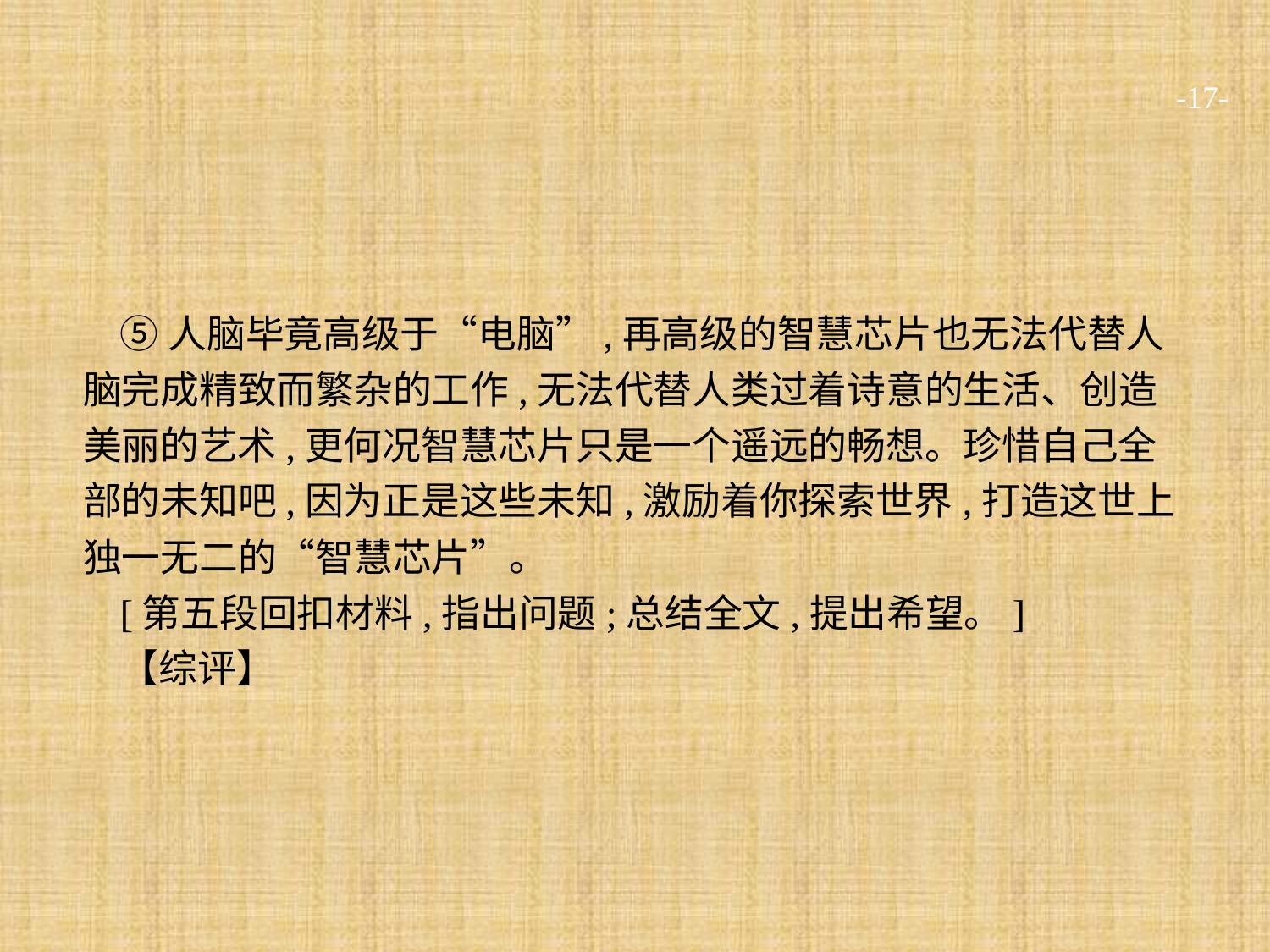

-17-
⑤人脑毕竟高级于“电脑”,再高级的智慧芯片也无法代替人脑完成精致而繁杂的工作,无法代替人类过着诗意的生活、创造美丽的艺术,更何况智慧芯片只是一个遥远的畅想。珍惜自己全部的未知吧,因为正是这些未知,激励着你探索世界,打造这世上独一无二的“智慧芯片”。
[第五段回扣材料,指出问题;总结全文,提出希望。]
【综评】